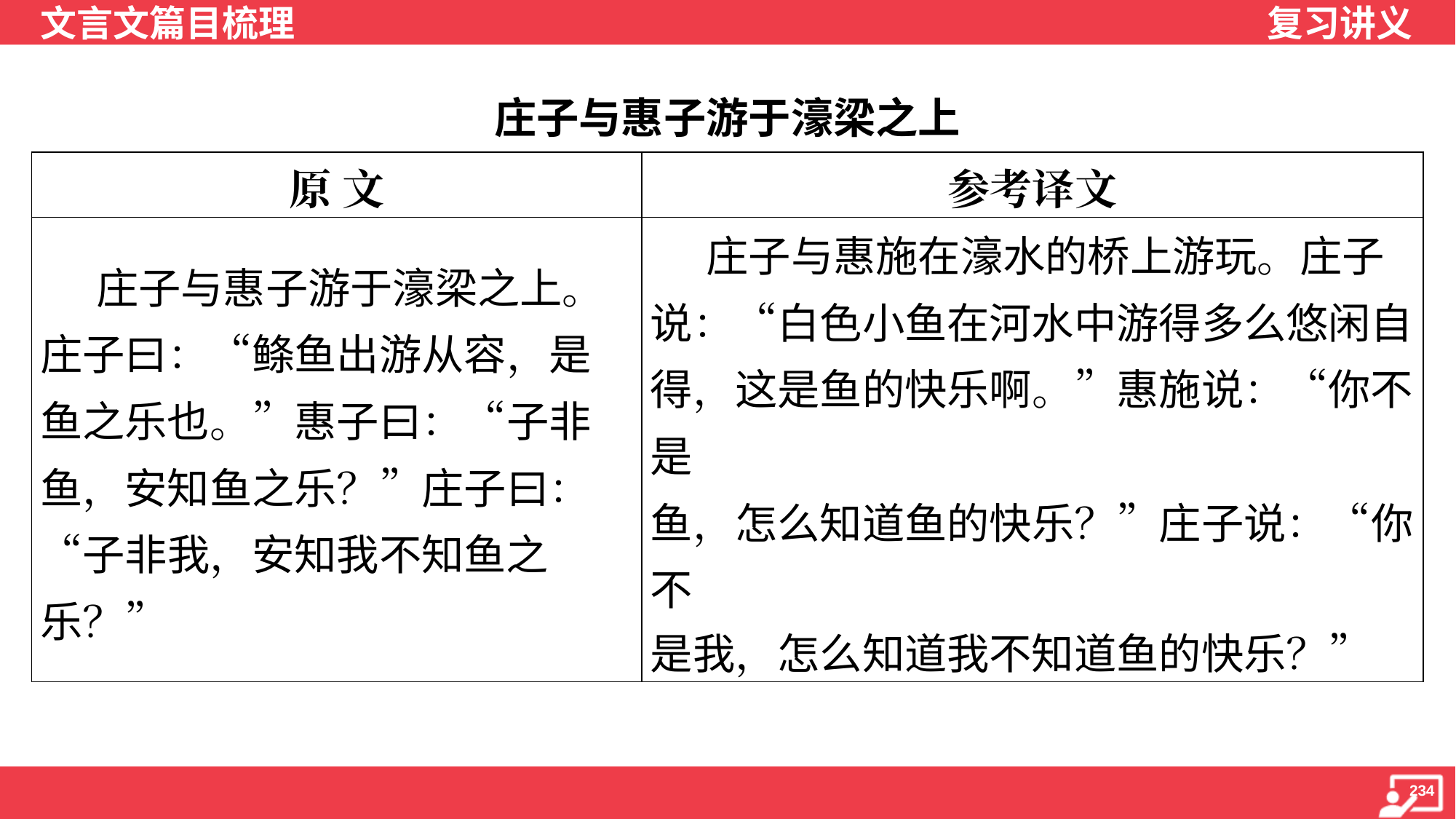

庄子与惠子游于濠梁之上
| 原 文 | 参考译文 |
| --- | --- |
| 庄子与惠子游于濠梁之上。庄子曰：“鲦鱼出游从容，是鱼之乐也。”惠子曰：“子非鱼，安知鱼之乐？”庄子曰：“子非我，安知我不知鱼之乐？” | 庄子与惠施在濠水的桥上游玩。庄子 说：“白色小鱼在河水中游得多么悠闲自 得，这是鱼的快乐啊。”惠施说：“你不是 鱼，怎么知道鱼的快乐？”庄子说：“你不 是我，怎么知道我不知道鱼的快乐？” |